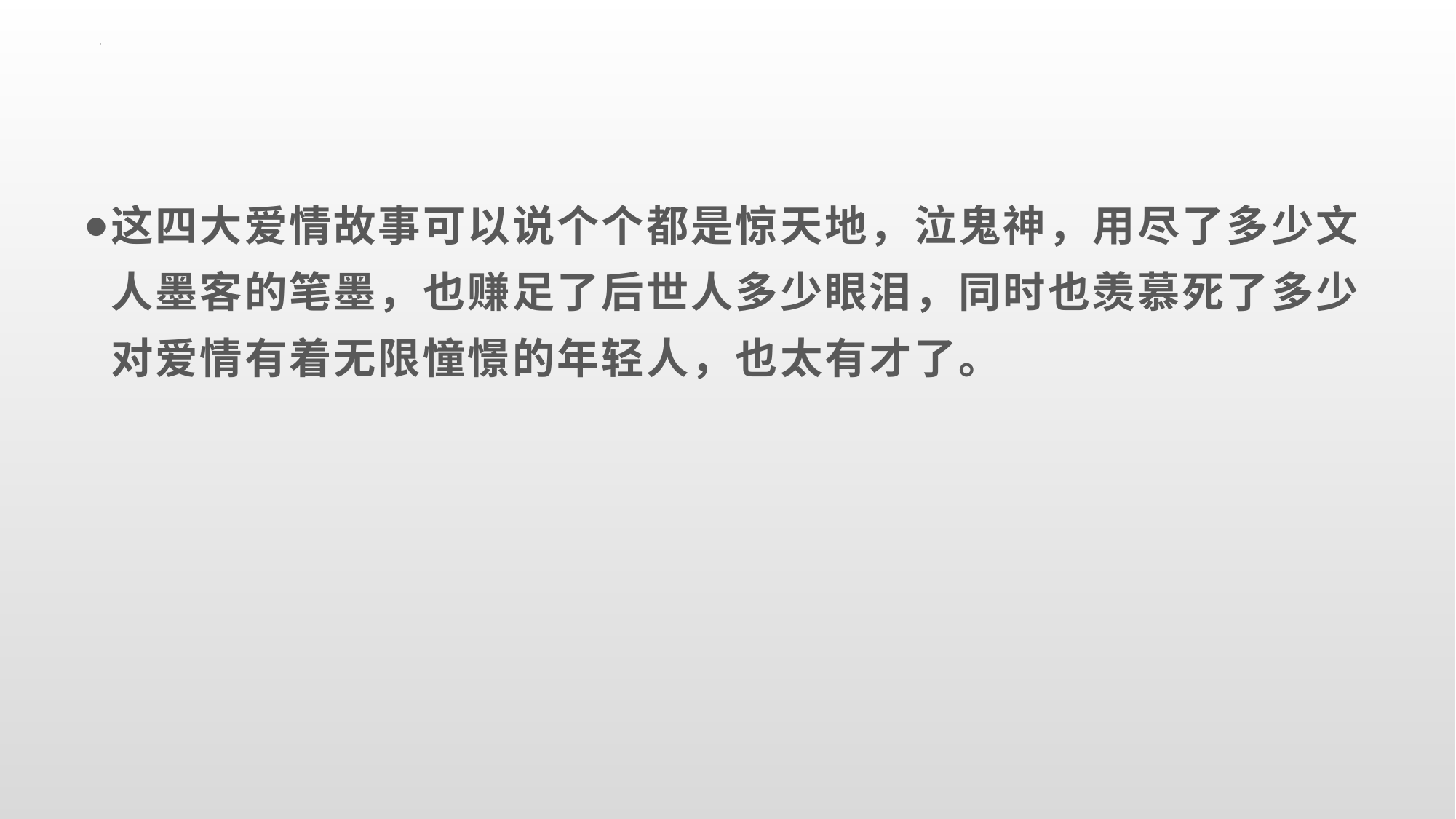

这四大爱情故事可以说个个都是惊天地，泣鬼神，用尽了多少文人墨客的笔墨，也赚足了后世人多少眼泪，同时也羡慕死了多少对爱情有着无限憧憬的年轻人，也太有才了。